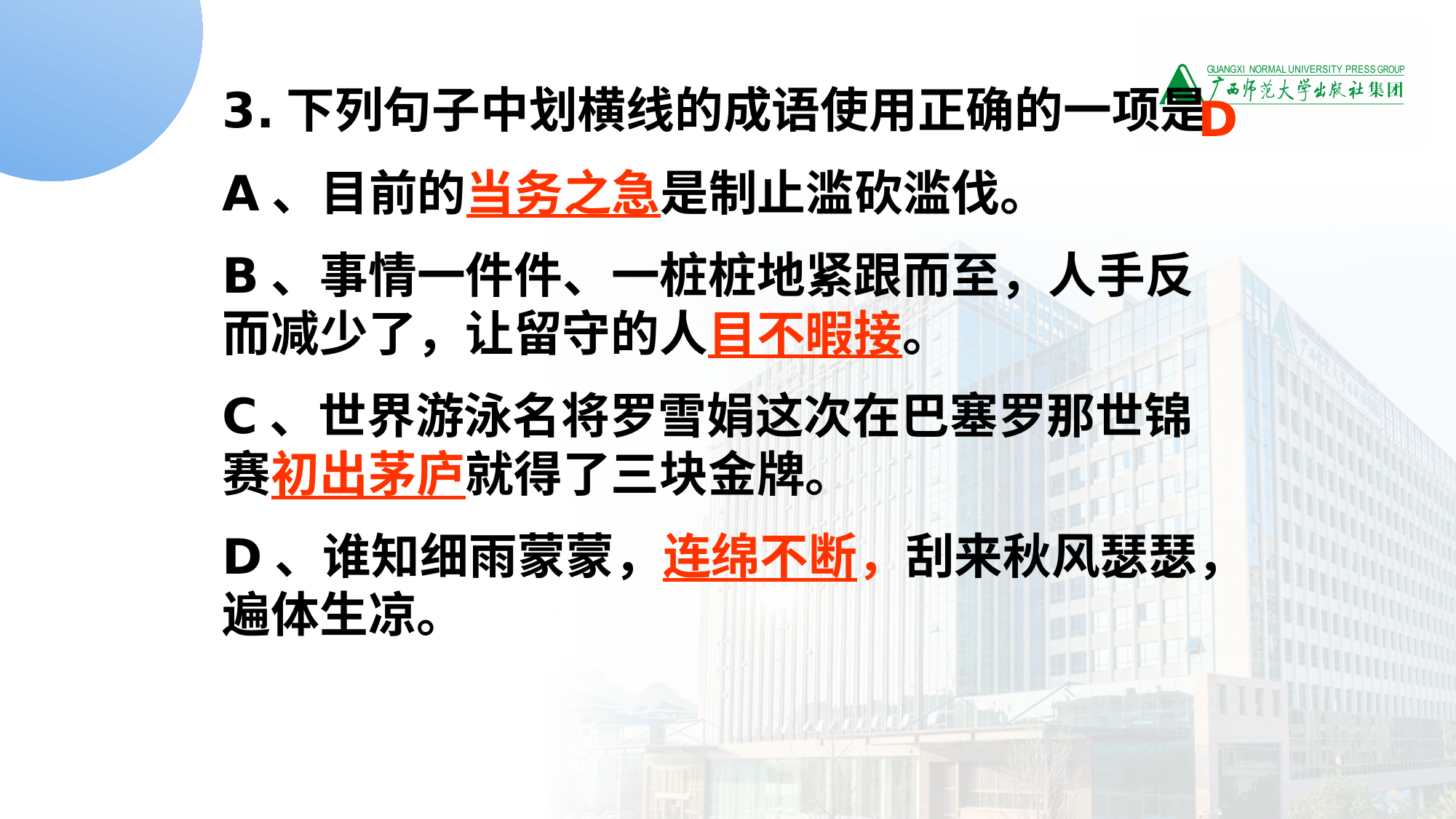

3.下列句子中划横线的成语使用正确的一项是
A、目前的当务之急是制止滥砍滥伐。
B、事情一件件、一桩桩地紧跟而至，人手反而减少了，让留守的人目不暇接。
C、世界游泳名将罗雪娟这次在巴塞罗那世锦赛初出茅庐就得了三块金牌。
D、谁知细雨蒙蒙，连绵不断，刮来秋风瑟瑟，遍体生凉。

D